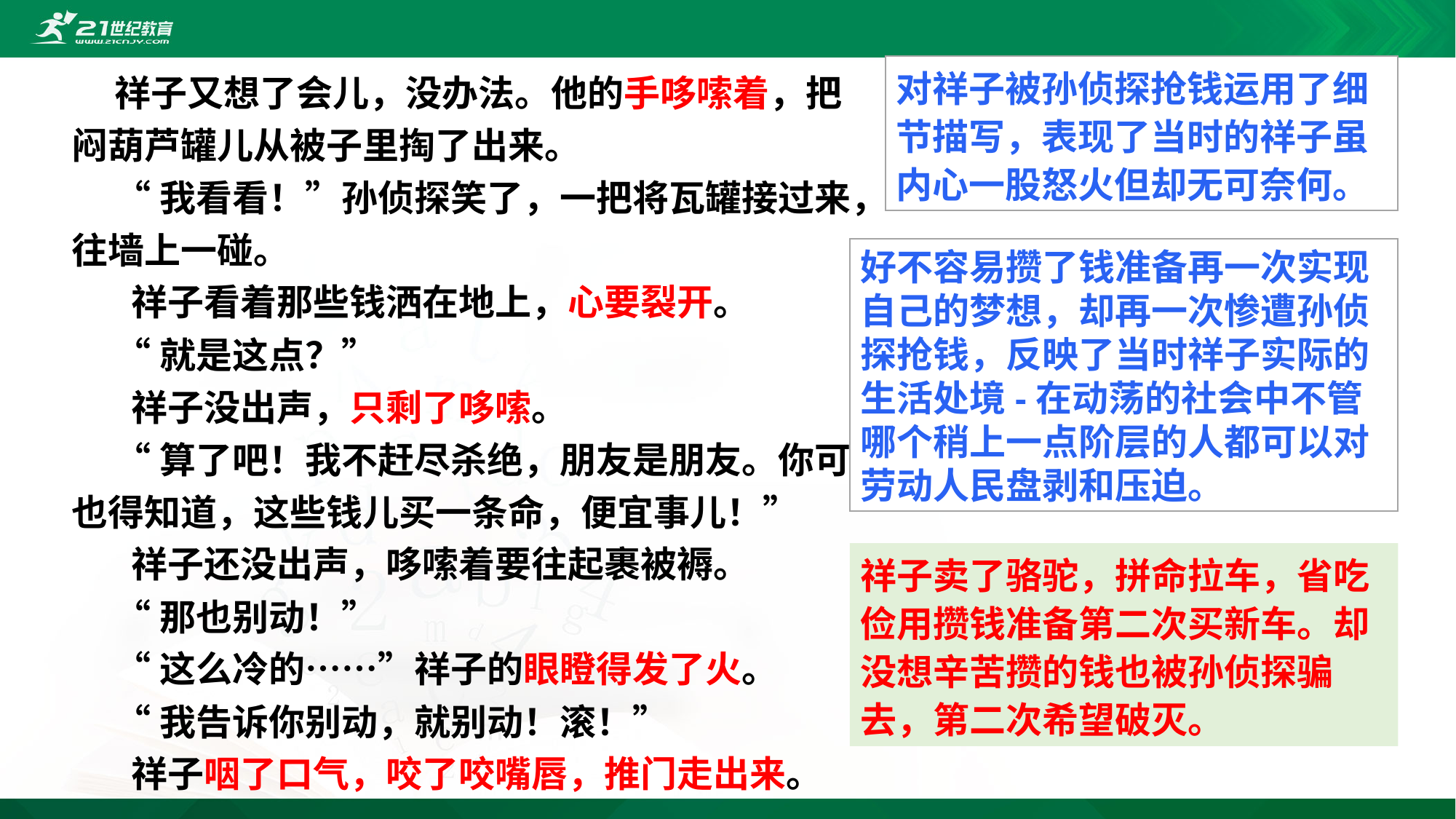

祥子又想了会儿，没办法。他的手哆嗦着，把闷葫芦罐儿从被子里掏了出来。
“我看看！”孙侦探笑了，一把将瓦罐接过来，往墙上一碰。
 祥子看着那些钱洒在地上，心要裂开。
“就是这点？”
 祥子没出声，只剩了哆嗦。
“算了吧！我不赶尽杀绝，朋友是朋友。你可也得知道，这些钱儿买一条命，便宜事儿！”
 祥子还没出声，哆嗦着要往起裹被褥。
“那也别动！”
“这么冷的……”祥子的眼瞪得发了火。
“我告诉你别动，就别动！滚！”
 祥子咽了口气，咬了咬嘴唇，推门走出来。
对祥子被孙侦探抢钱运用了细节描写，表现了当时的祥子虽内心一股怒火但却无可奈何。
好不容易攒了钱准备再一次实现自己的梦想，却再一次惨遭孙侦探抢钱，反映了当时祥子实际的生活处境-在动荡的社会中不管哪个稍上一点阶层的人都可以对劳动人民盘剥和压迫。
祥子卖了骆驼，拼命拉车，省吃俭用攒钱准备第二次买新车。却没想辛苦攒的钱也被孙侦探骗去，第二次希望破灭。